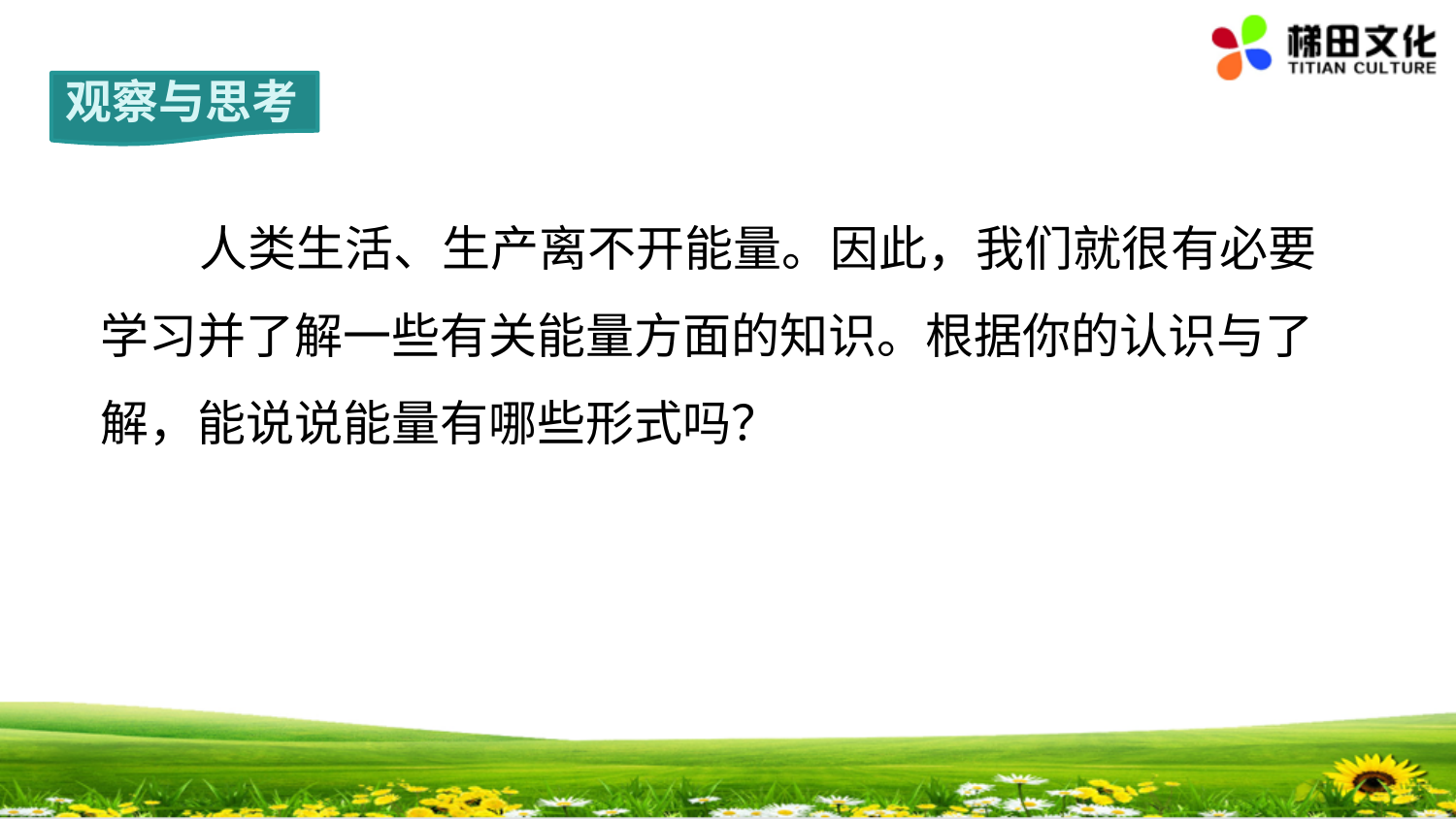

观察与思考

    人类生活、生产离不开能量。因此，我们就很有必要学习并了解一些有关能量方面的知识。根据你的认识与了解，能说说能量有哪些形式吗？